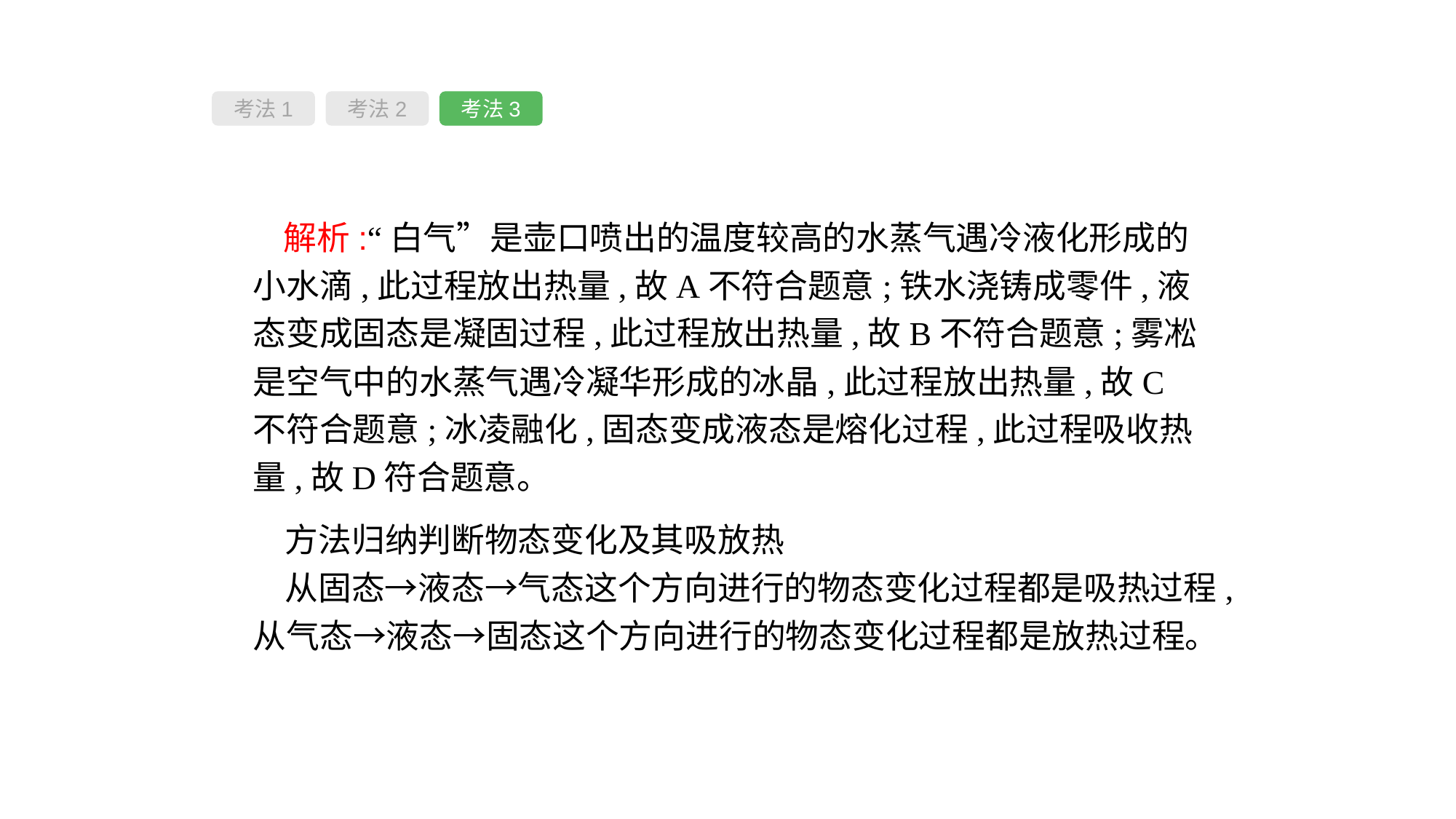

考法1
考法2
考法3
   解析:“白气”是壶口喷出的温度较高的水蒸气遇冷液化形成的小水滴,此过程放出热量,故A不符合题意;铁水浇铸成零件,液态变成固态是凝固过程,此过程放出热量,故B不符合题意;雾凇是空气中的水蒸气遇冷凝华形成的冰晶,此过程放出热量,故C不符合题意;冰凌融化,固态变成液态是熔化过程,此过程吸收热量,故D符合题意。
方法归纳判断物态变化及其吸放热
从固态→液态→气态这个方向进行的物态变化过程都是吸热过程,从气态→液态→固态这个方向进行的物态变化过程都是放热过程。